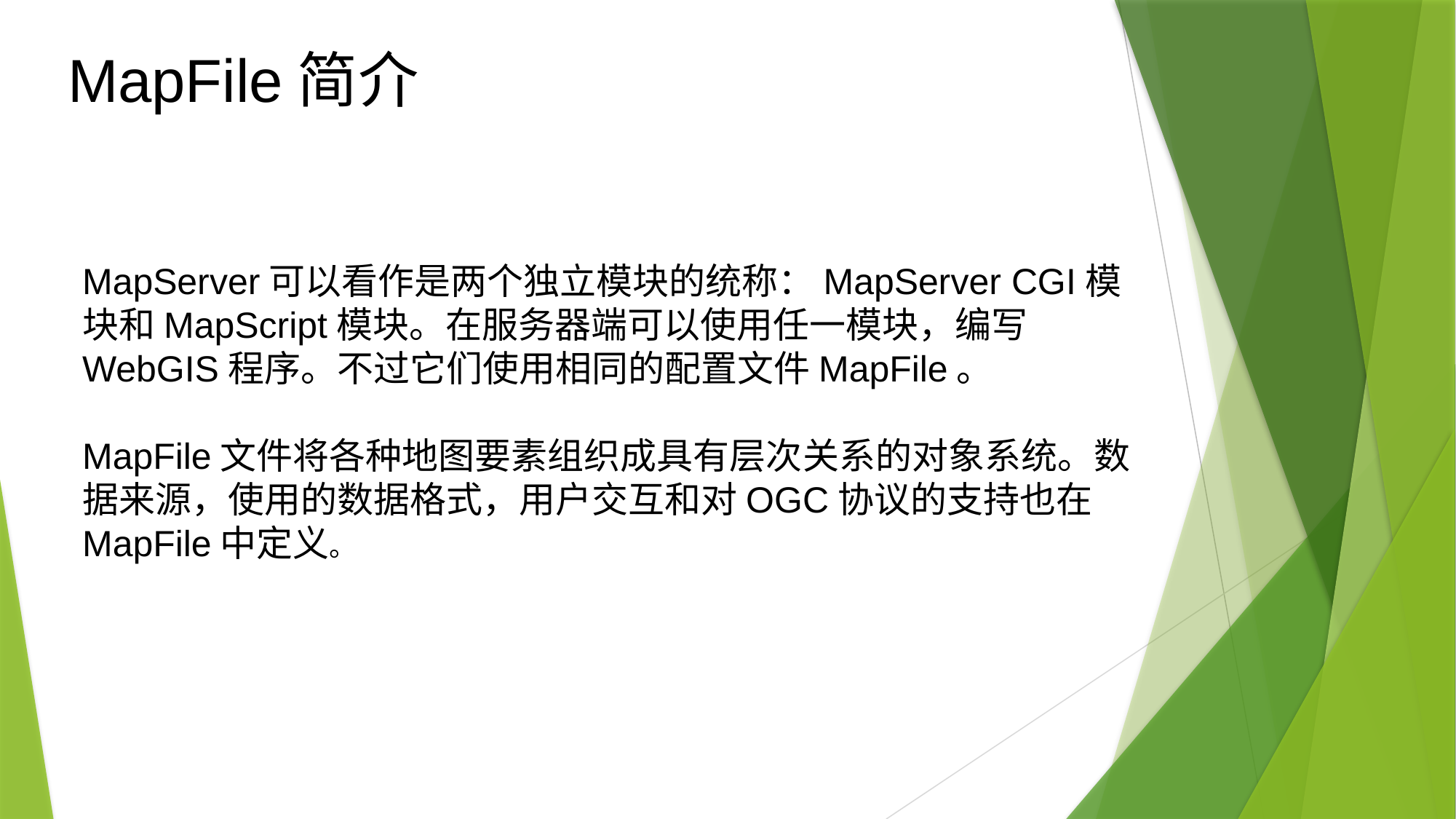

MapFile简介
MapServer可以看作是两个独立模块的统称：MapServer CGI模块和MapScript模块。在服务器端可以使用任一模块，编写WebGIS程序。不过它们使用相同的配置文件MapFile。

MapFile文件将各种地图要素组织成具有层次关系的对象系统。数据来源，使用的数据格式，用户交互和对OGC协议的支持也在MapFile中定义。